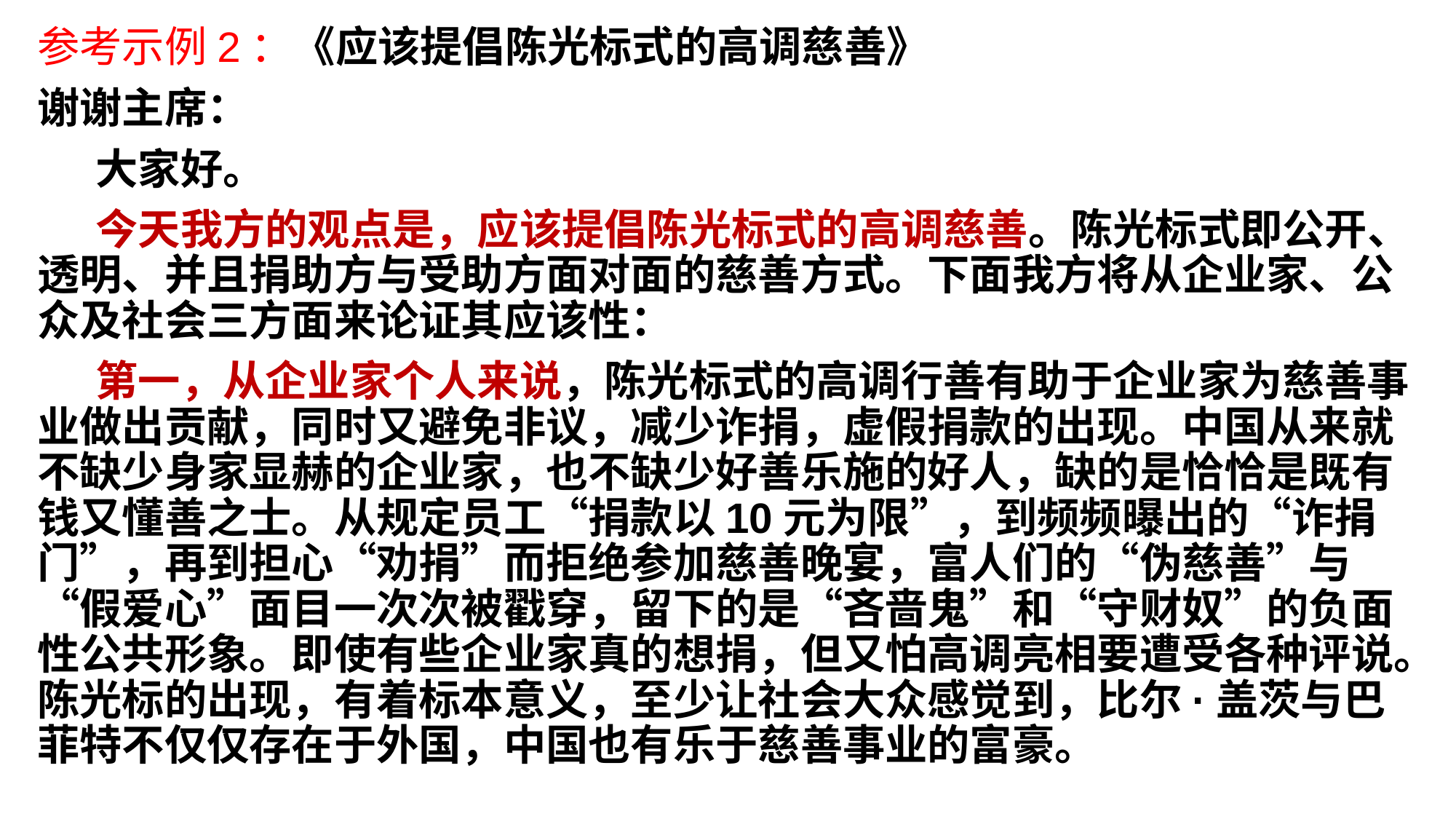

参考示例2：《应该提倡陈光标式的高调慈善》
谢谢主席：
     大家好。
     今天我方的观点是，应该提倡陈光标式的高调慈善。陈光标式即公开、透明、并且捐助方与受助方面对面的慈善方式。下面我方将从企业家、公众及社会三方面来论证其应该性：
     第一，从企业家个人来说，陈光标式的高调行善有助于企业家为慈善事业做出贡献，同时又避免非议，减少诈捐，虚假捐款的出现。中国从来就不缺少身家显赫的企业家，也不缺少好善乐施的好人，缺的是恰恰是既有钱又懂善之士。从规定员工“捐款以10元为限”，到频频曝出的“诈捐门”，再到担心“劝捐”而拒绝参加慈善晚宴，富人们的“伪慈善”与“假爱心”面目一次次被戳穿，留下的是“吝啬鬼”和“守财奴”的负面性公共形象。即使有些企业家真的想捐，但又怕高调亮相要遭受各种评说。陈光标的出现，有着标本意义，至少让社会大众感觉到，比尔·盖茨与巴菲特不仅仅存在于外国，中国也有乐于慈善事业的富豪。